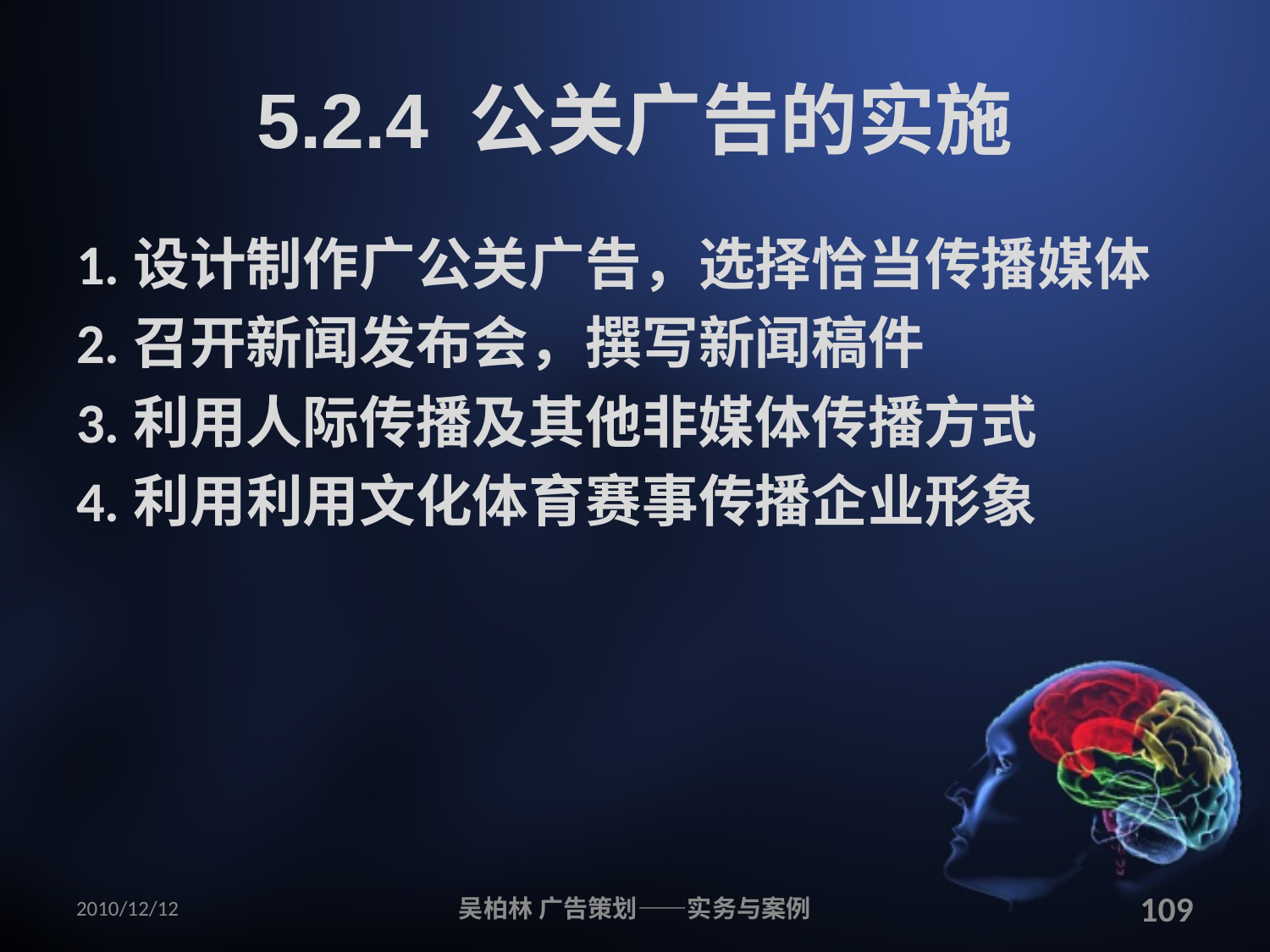

# 5.2.4 公关广告的实施
1.设计制作广公关广告，选择恰当传播媒体
2.召开新闻发布会，撰写新闻稿件
3.利用人际传播及其他非媒体传播方式
4.利用利用文化体育赛事传播企业形象
2010/12/12
吴柏林 广告策划——实务与案例
109